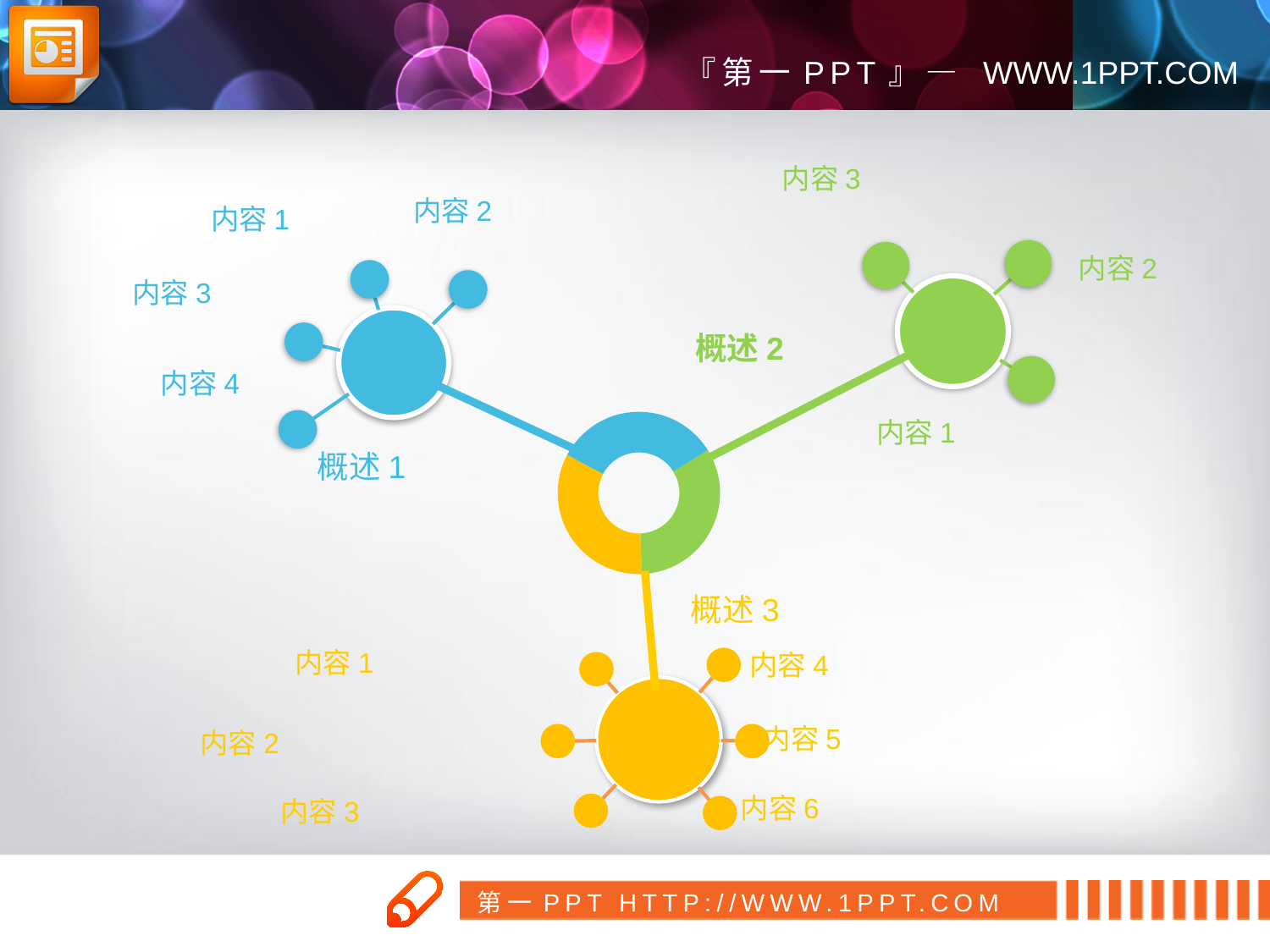

内容3
内容2
内容1

内容2
内容3
概述2
内容4

### Chart

| Category | 销售额 |
|---|---|
| 第一季度 | 1.0 |
| 第二季度 | 1.0 |
| 第三季度 | 1.0 |
内容1
概述1
概述3

内容1
内容4
内容2
内容5
内容3
内容6